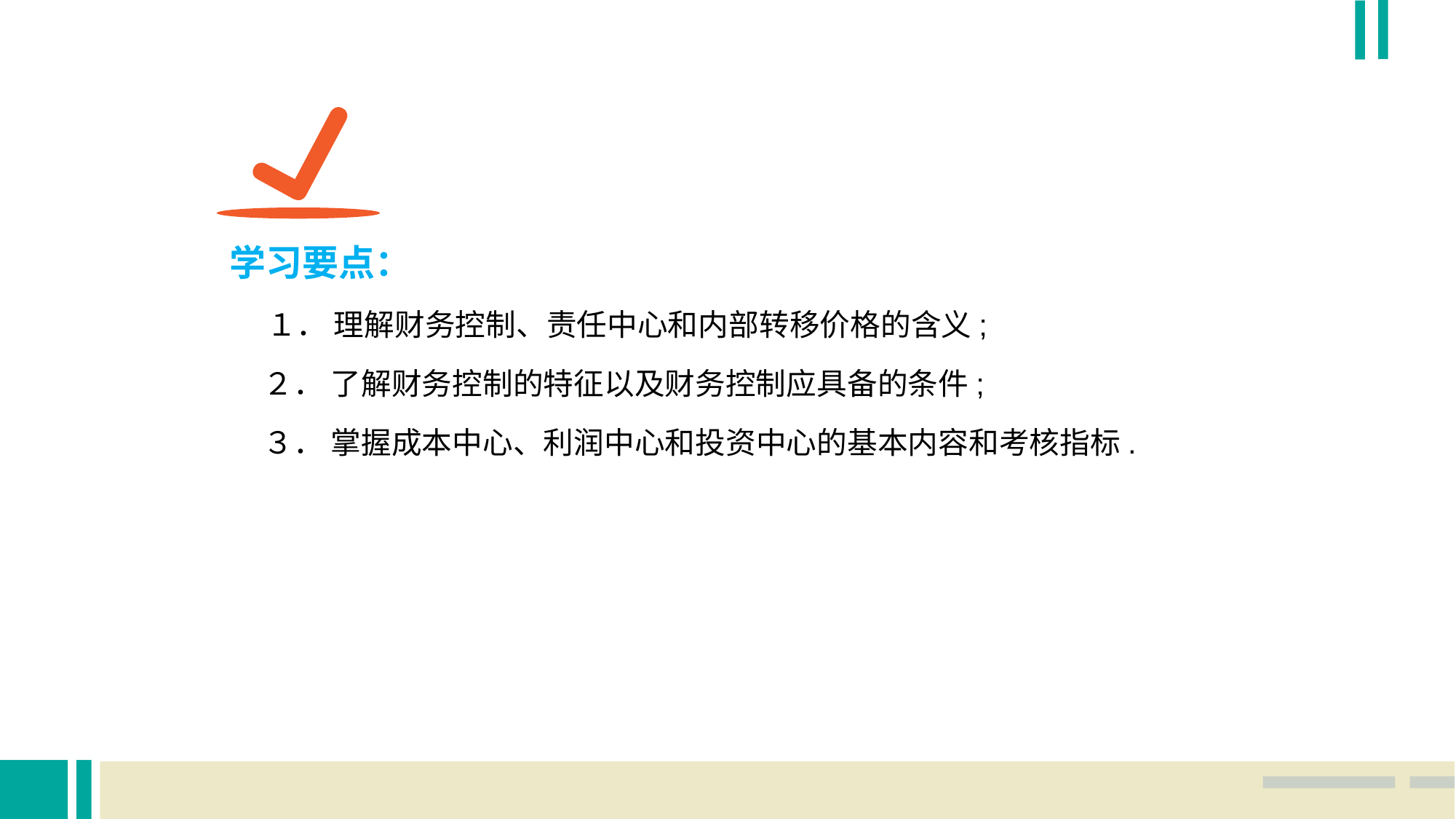

学习要点：
　 １． 理解财务控制、责任中心和内部转移价格的含义;
    ２． 了解财务控制的特征以及财务控制应具备的条件;
    ３． 掌握成本中心、利润中心和投资中心的基本内容和考核指标.